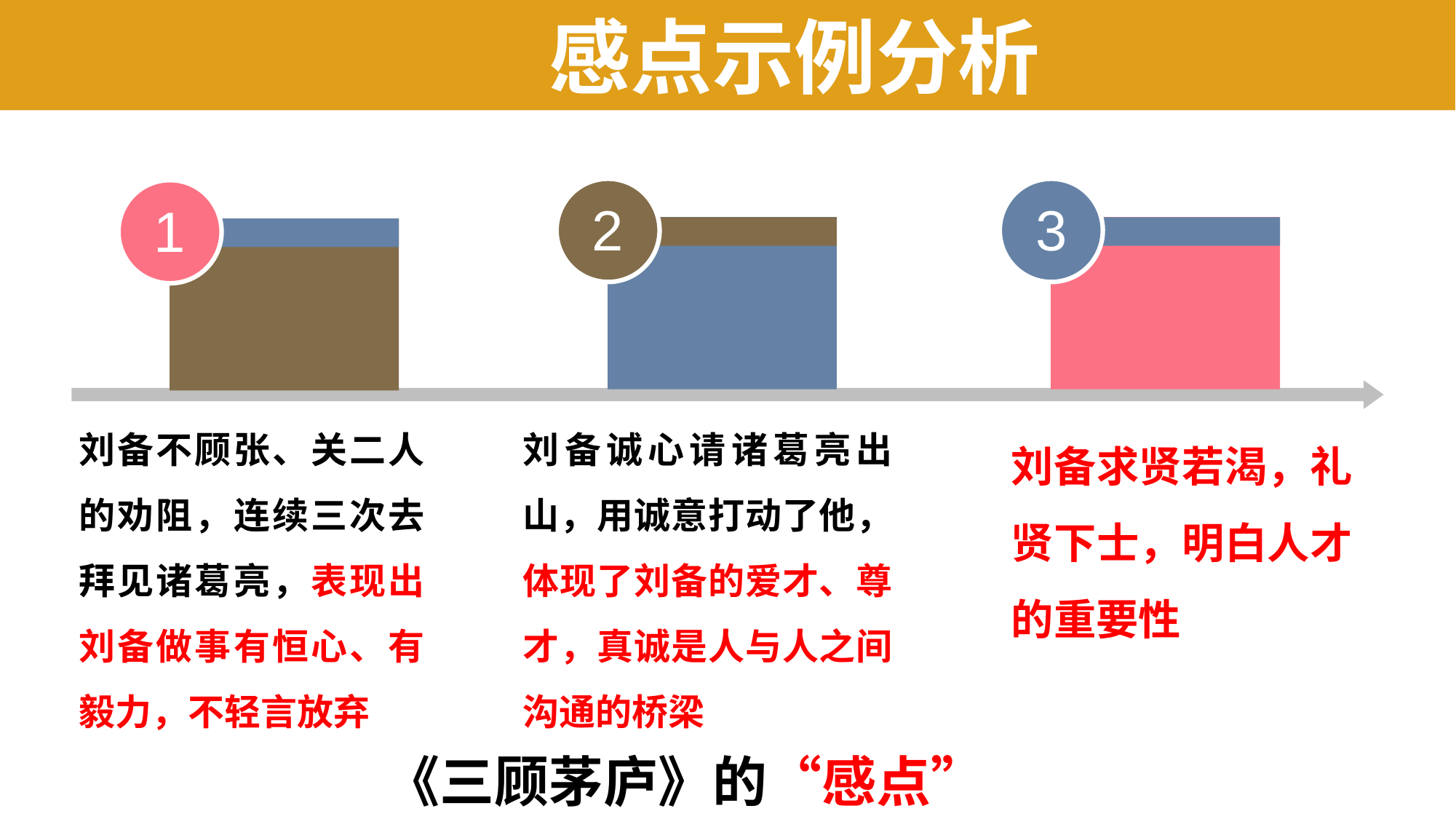

感点示例分析

2

3

1

刘备不顾张、关二人的劝阻，连续三次去拜见诸葛亮，表现出刘备做事有恒心、有毅力，不轻言放弃
刘备诚心请诸葛亮出山，用诚意打动了他，体现了刘备的爱才、尊才，真诚是人与人之间沟通的桥梁
刘备求贤若渴，礼贤下士，明白人才的重要性
《三顾茅庐》的“感点”